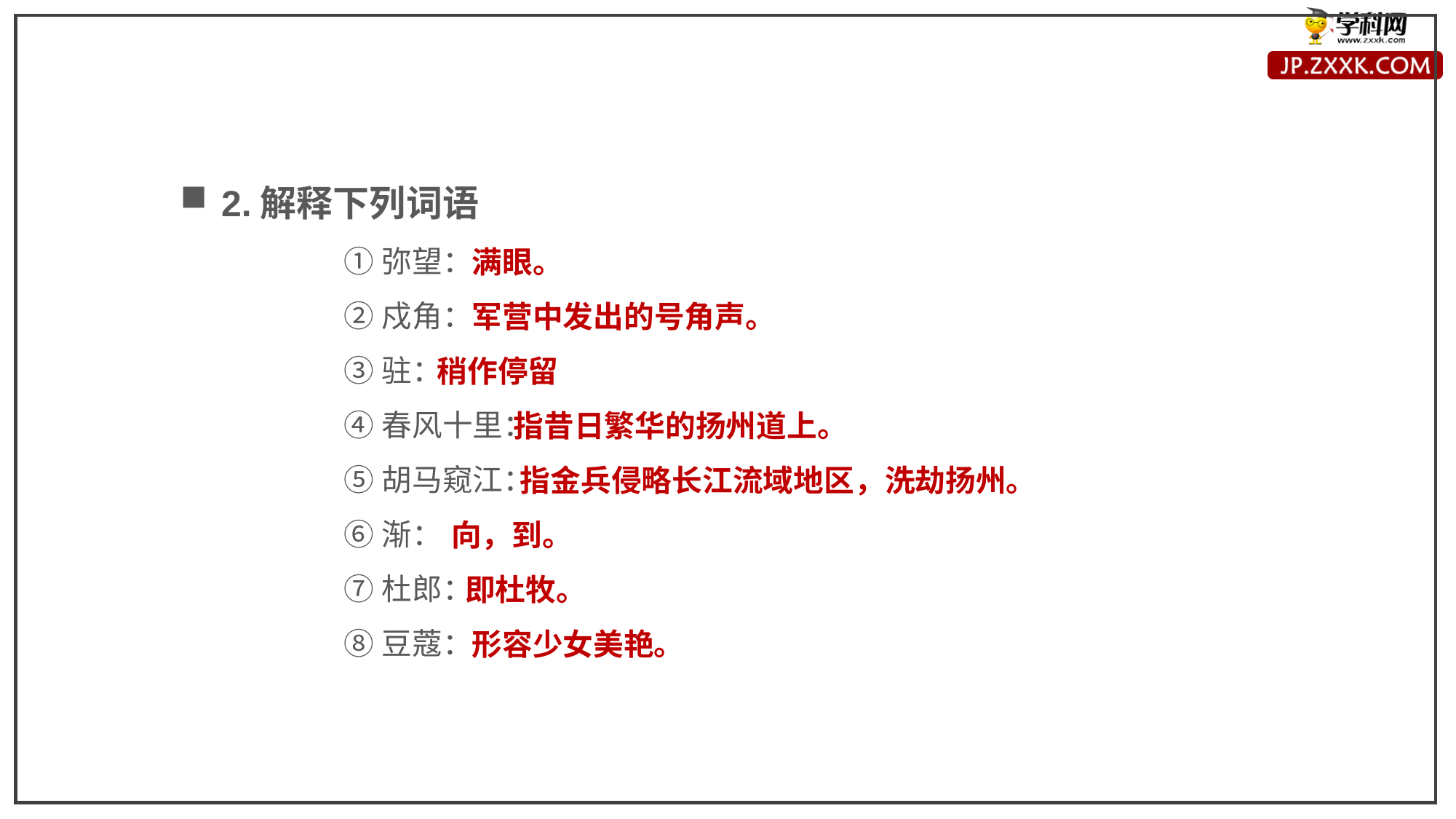

2.解释下列词语
①弥望：
②戍角：
③驻：
④春风十里：
⑤胡马窥江：
⑥渐：
⑦杜郎：
⑧豆蔻：
    满眼。
    军营中发出的号角声。
稍作停留
          指昔日繁华的扬州道上。
           指金兵侵略长江流域地区，洗劫扬州。
 向，到。
   即杜牧。
    形容少女美艳。